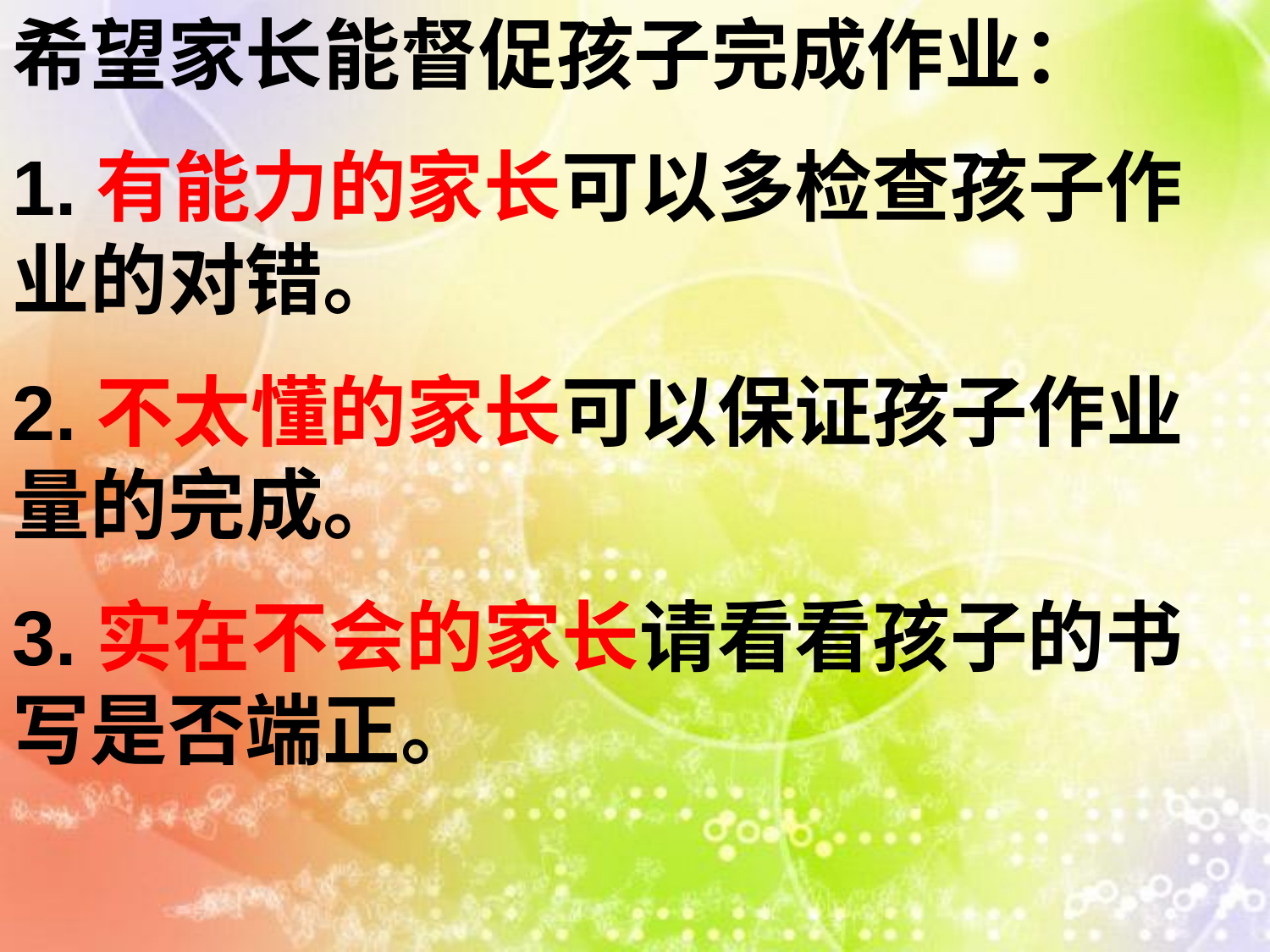

希望家长能督促孩子完成作业：
1.有能力的家长可以多检查孩子作业的对错。
2.不太懂的家长可以保证孩子作业量的完成。
3.实在不会的家长请看看孩子的书写是否端正。